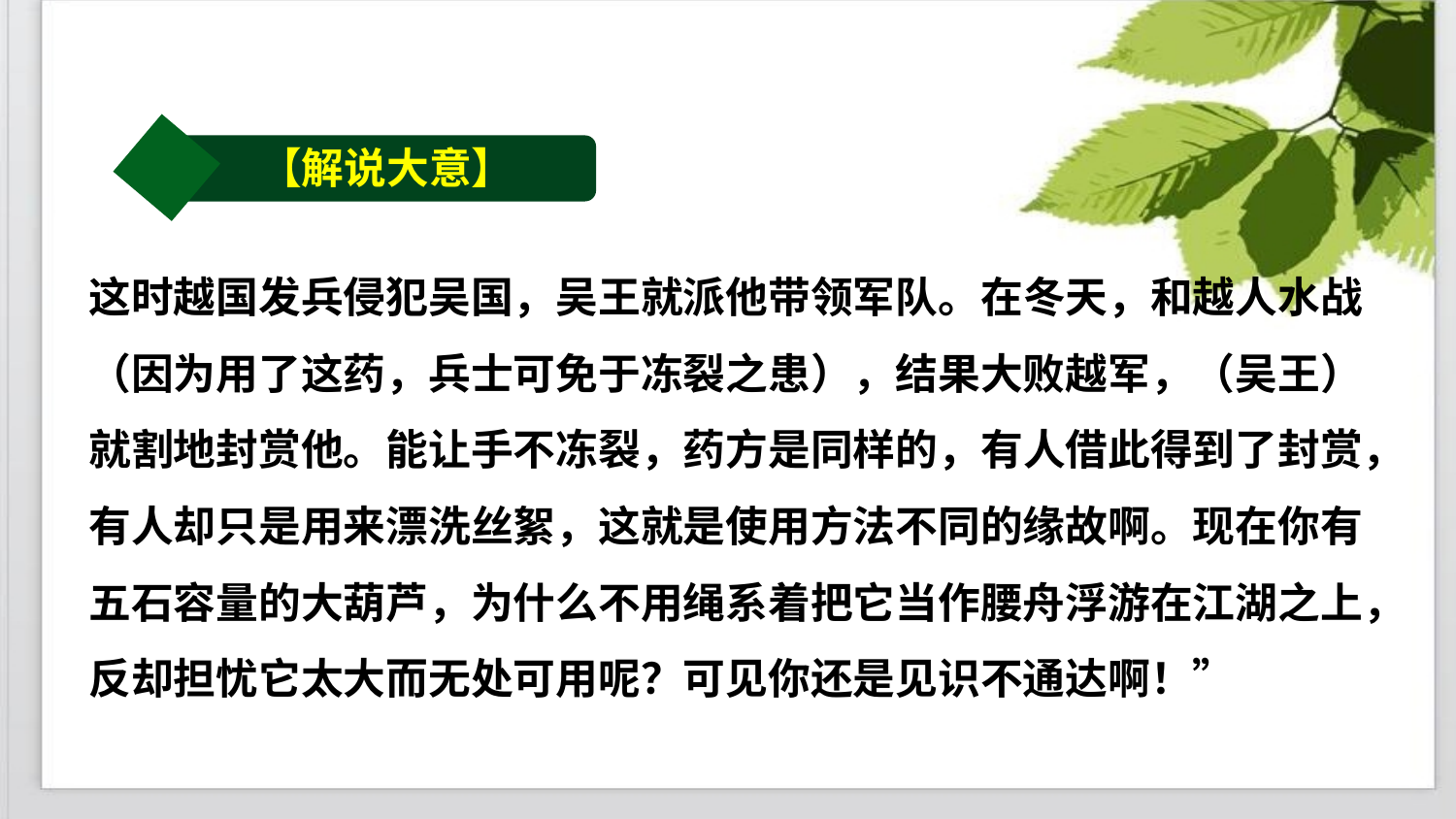

【解说大意】
这时越国发兵侵犯吴国，吴王就派他带领军队。在冬天，和越人水战（因为用了这药，兵士可免于冻裂之患），结果大败越军，（吴王）就割地封赏他。能让手不冻裂，药方是同样的，有人借此得到了封赏，有人却只是用来漂洗丝絮，这就是使用方法不同的缘故啊。现在你有五石容量的大葫芦，为什么不用绳系着把它当作腰舟浮游在江湖之上，反却担忧它太大而无处可用呢？可见你还是见识不通达啊！”